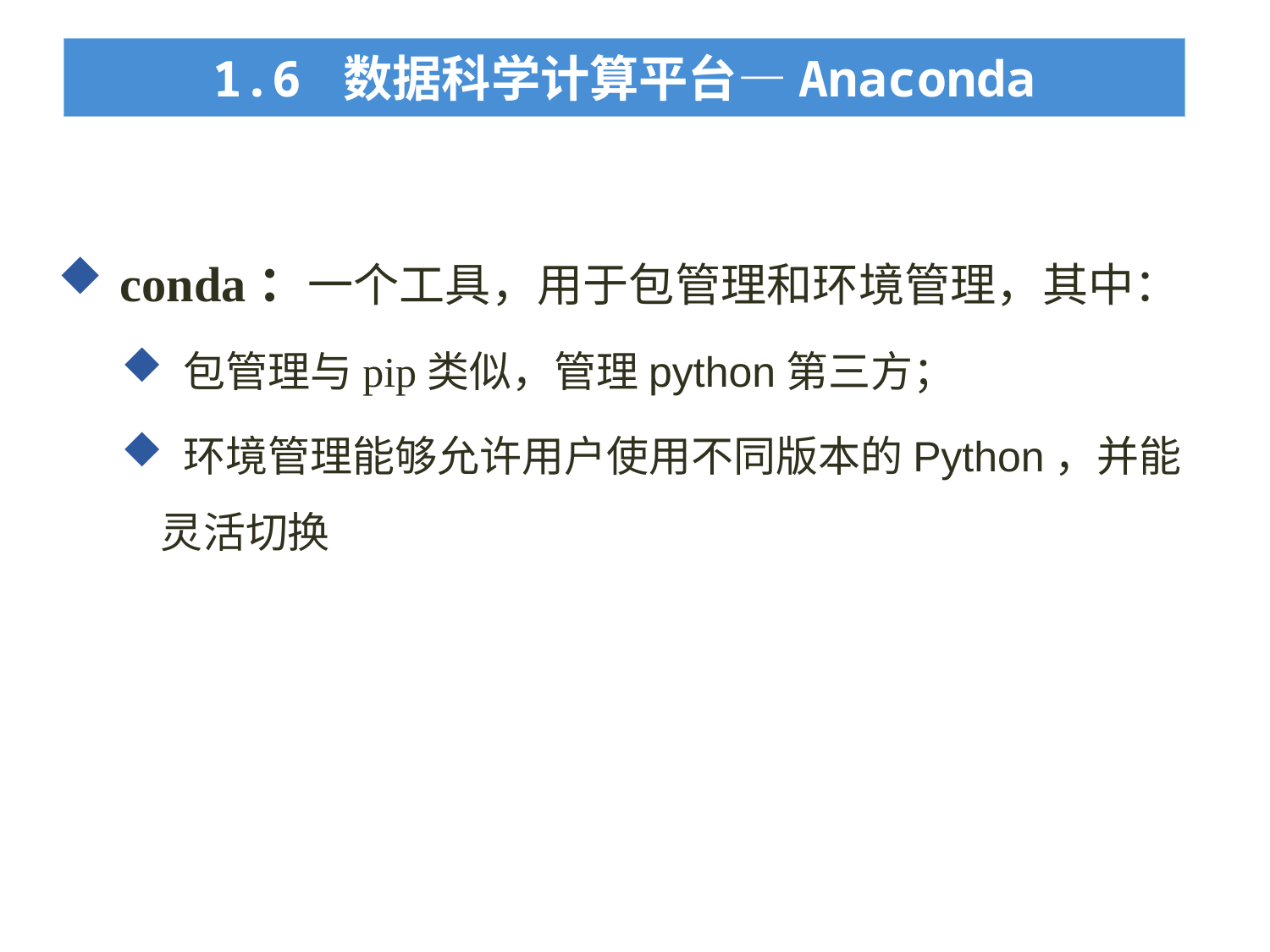

1.6 数据科学计算平台—Anaconda
# 数据科学计算平台——Anaconda
 conda：一个工具，用于包管理和环境管理，其中：
 包管理与pip类似，管理python第三方；
 环境管理能够允许用户使用不同版本的Python，并能灵活切换